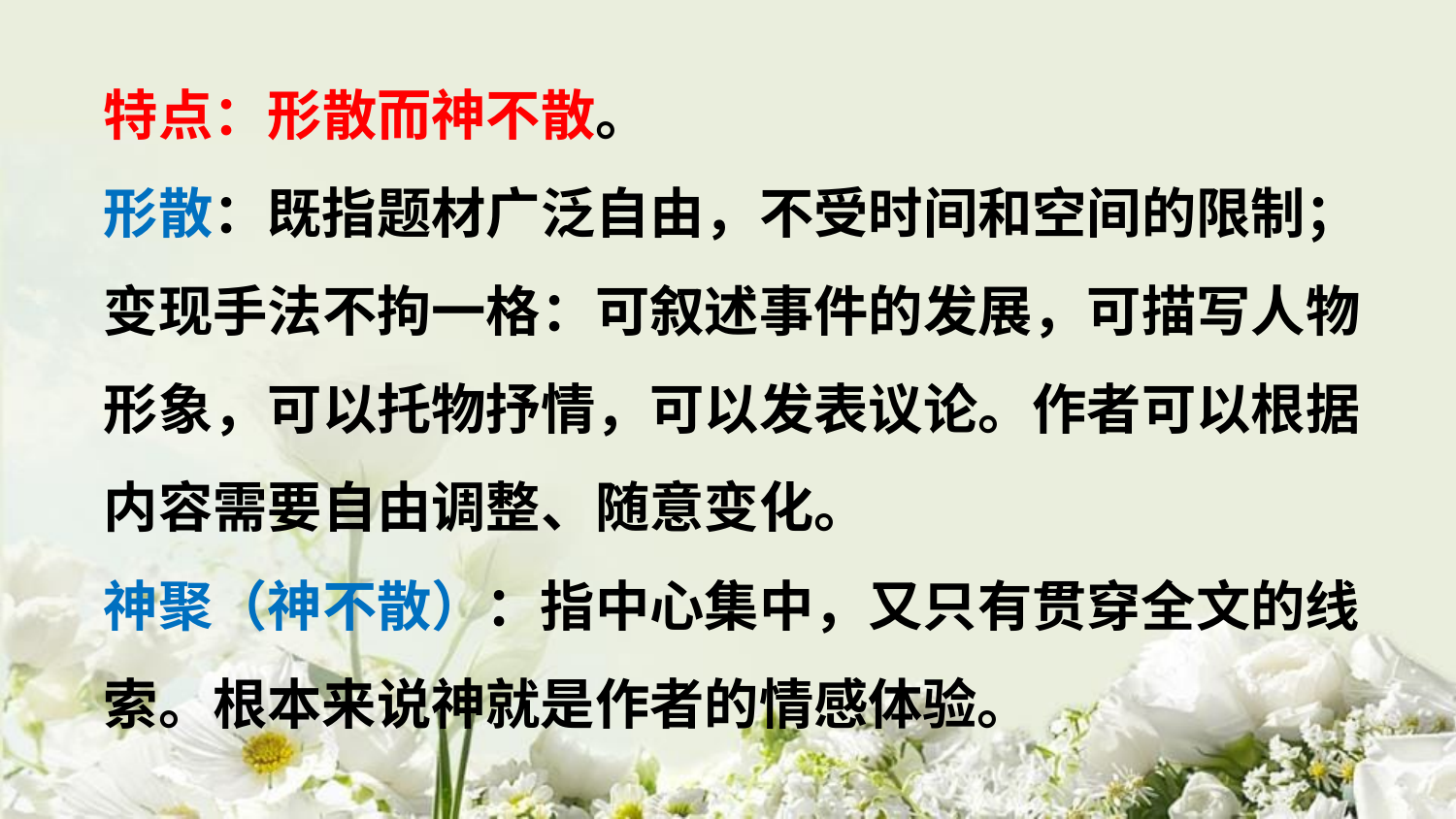

特点：形散而神不散。
形散：既指题材广泛自由，不受时间和空间的限制；变现手法不拘一格：可叙述事件的发展，可描写人物形象，可以托物抒情，可以发表议论。作者可以根据内容需要自由调整、随意变化。
神聚（神不散）：指中心集中，又只有贯穿全文的线索。根本来说神就是作者的情感体验。